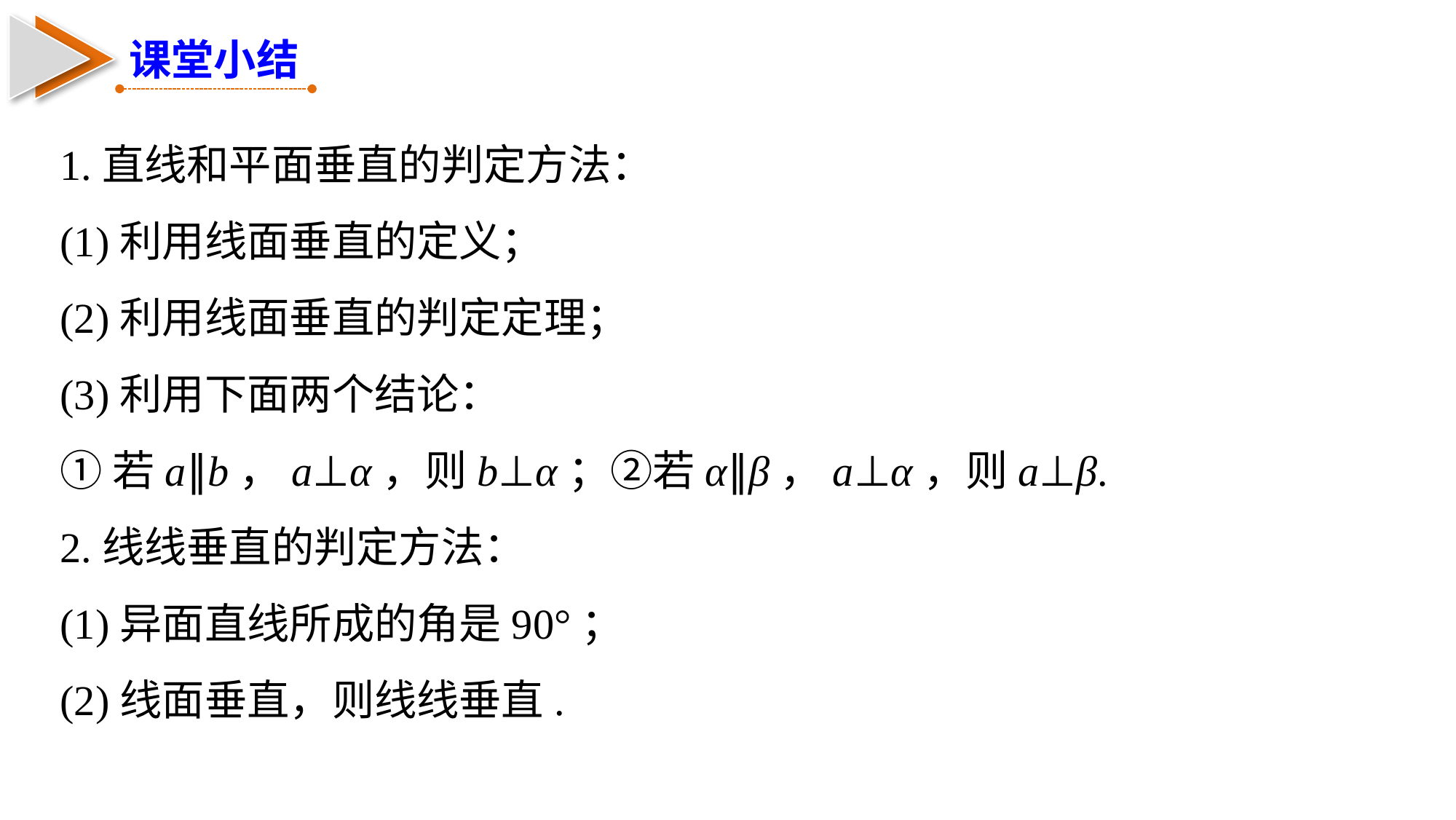

课堂小结
1.直线和平面垂直的判定方法：
(1)利用线面垂直的定义；
(2)利用线面垂直的判定定理；
(3)利用下面两个结论：
①若a∥b，a⊥α，则b⊥α；②若α∥β，a⊥α，则a⊥β.
2.线线垂直的判定方法：
(1)异面直线所成的角是90°；
(2)线面垂直，则线线垂直.